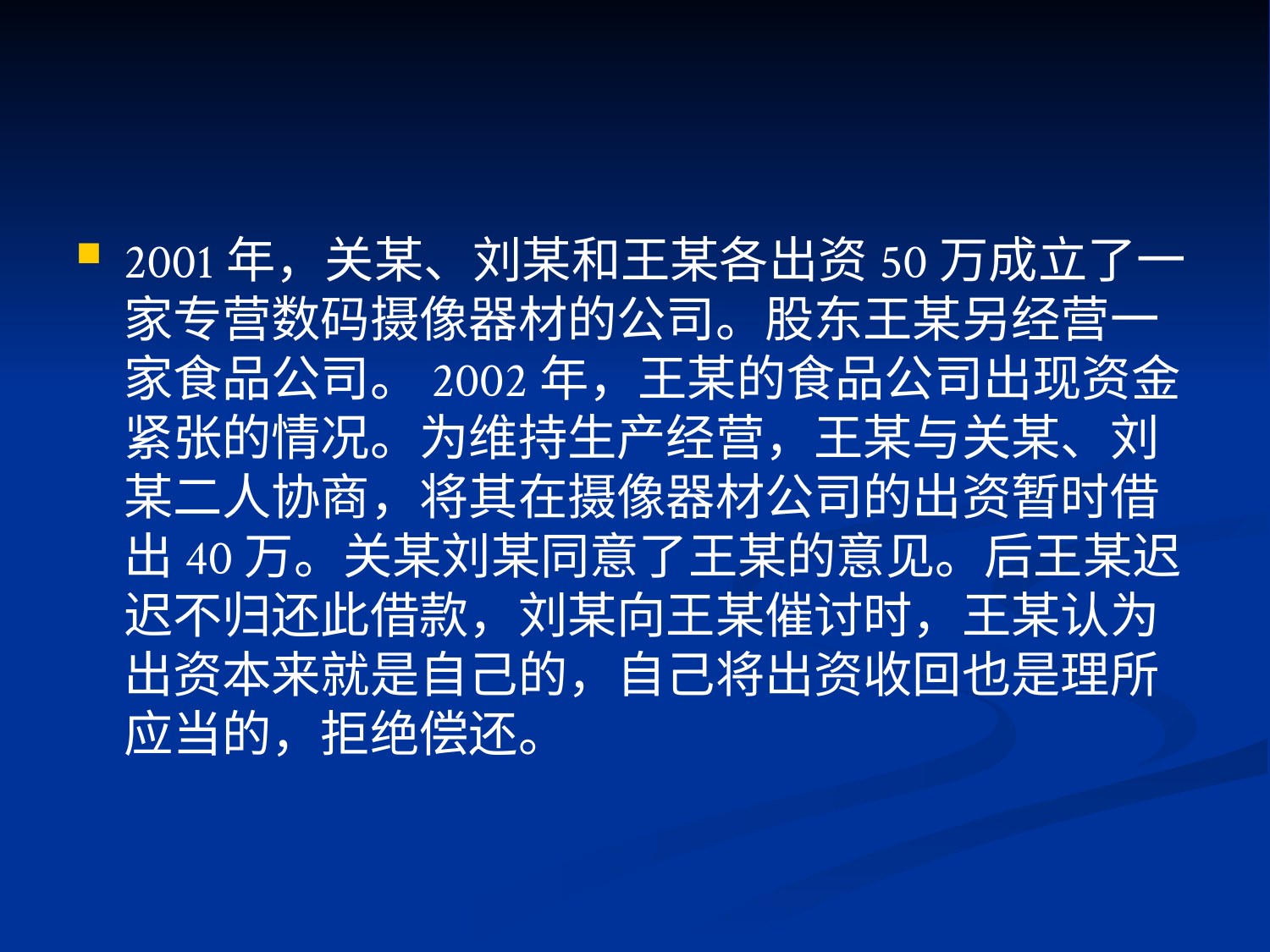

#
2001年，关某、刘某和王某各出资50万成立了一家专营数码摄像器材的公司。股东王某另经营一家食品公司。2002年，王某的食品公司出现资金紧张的情况。为维持生产经营，王某与关某、刘某二人协商，将其在摄像器材公司的出资暂时借出40万。关某刘某同意了王某的意见。后王某迟迟不归还此借款，刘某向王某催讨时，王某认为出资本来就是自己的，自己将出资收回也是理所应当的，拒绝偿还。